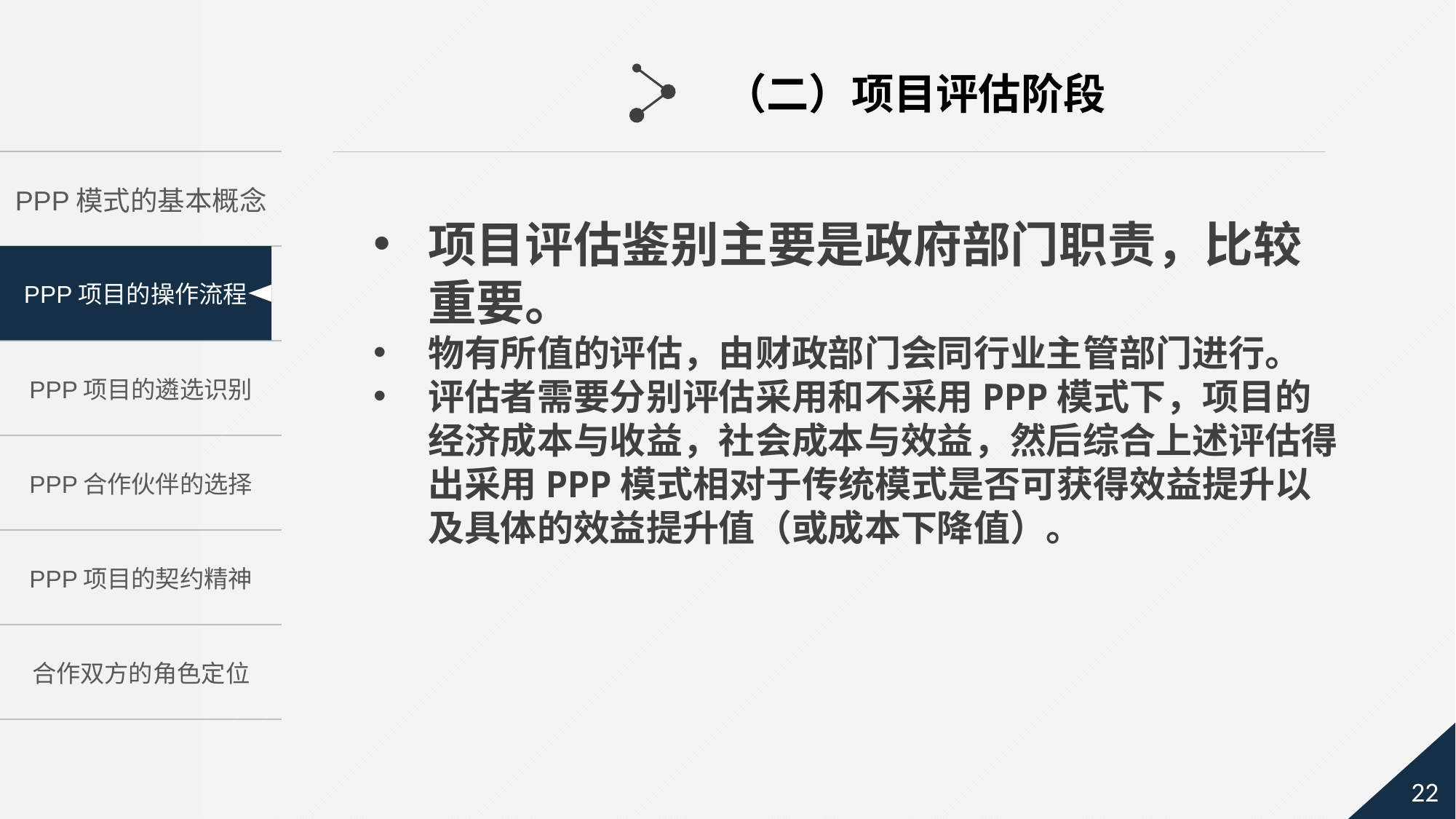

（二）项目评估阶段
项目评估鉴别主要是政府部门职责，比较重要。
物有所值的评估，由财政部门会同行业主管部门进行。
评估者需要分别评估采用和不采用PPP模式下，项目的经济成本与收益，社会成本与效益，然后综合上述评估得出采用PPP模式相对于传统模式是否可获得效益提升以及具体的效益提升值（或成本下降值）。